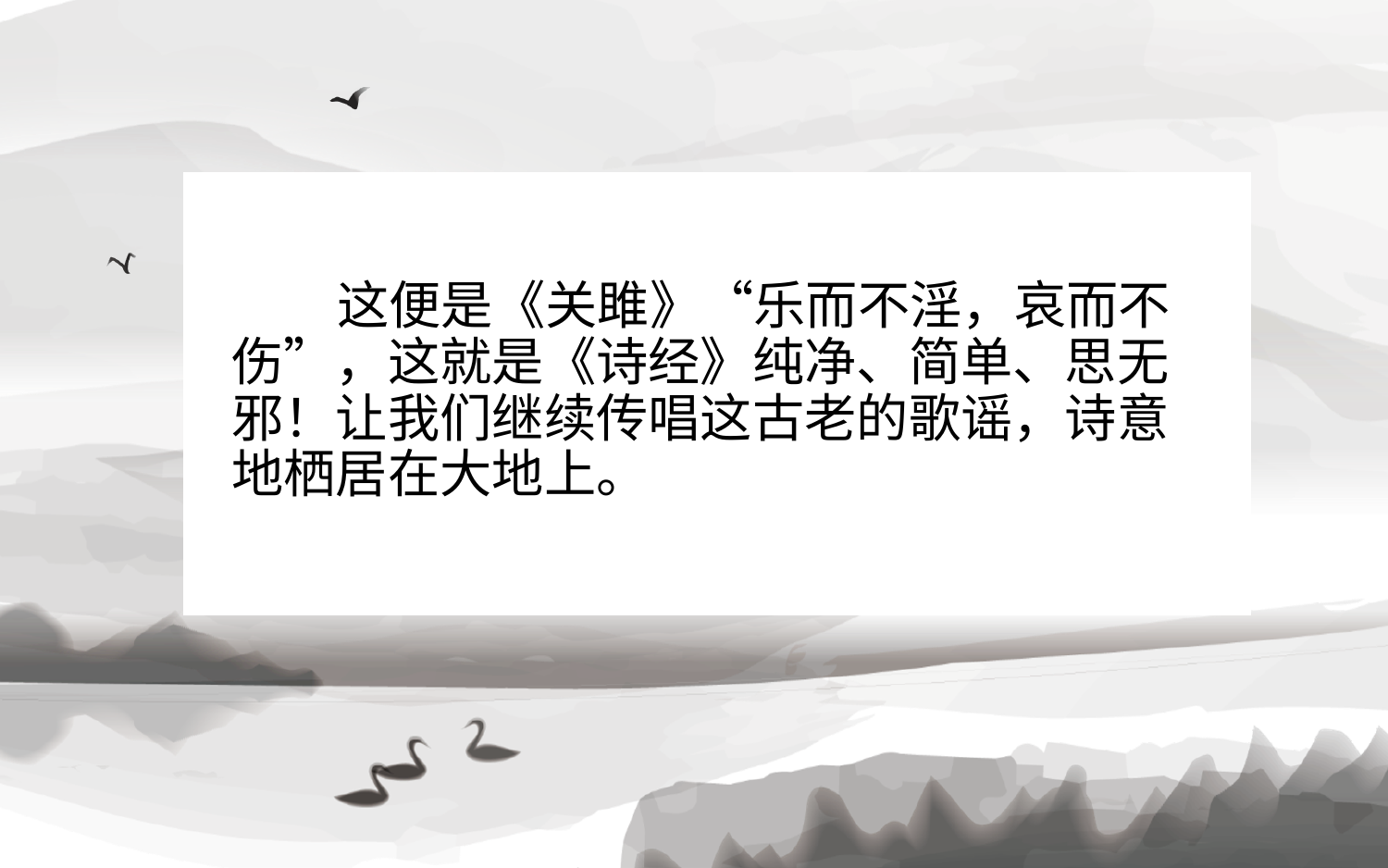

# 这便是《关雎》“乐而不淫，哀而不伤”，这就是《诗经》纯净、简单、思无邪！让我们继续传唱这古老的歌谣，诗意地栖居在大地上。